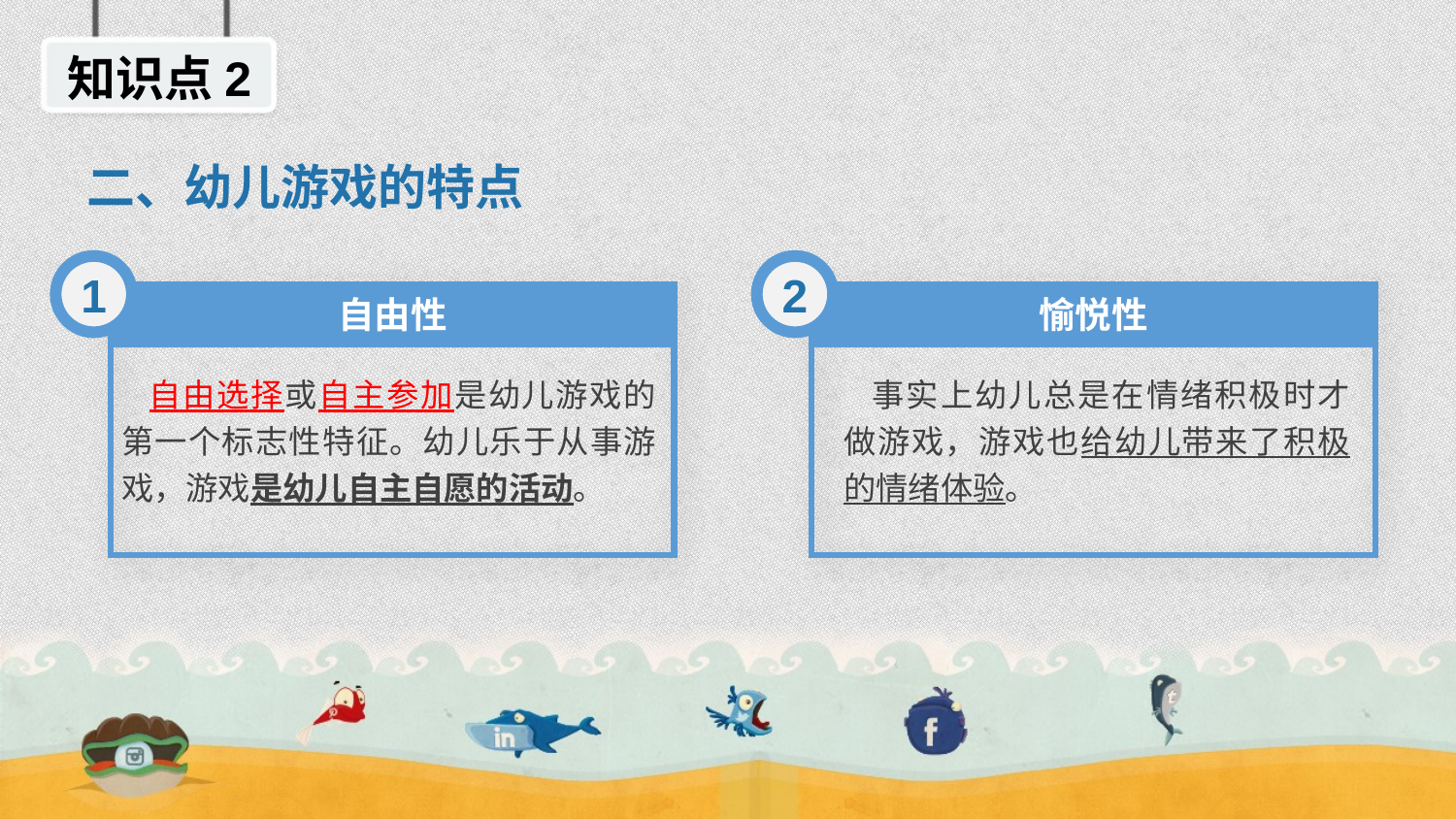

知识点2
二、幼儿游戏的特点
1
2

自由性
愉悦性
  事实上幼儿总是在情绪积极时才做游戏，游戏也给幼儿带来了积极的情绪体验。
  自由选择或自主参加是幼儿游戏的第一个标志性特征。幼儿乐于从事游戏，游戏是幼儿自主自愿的活动。